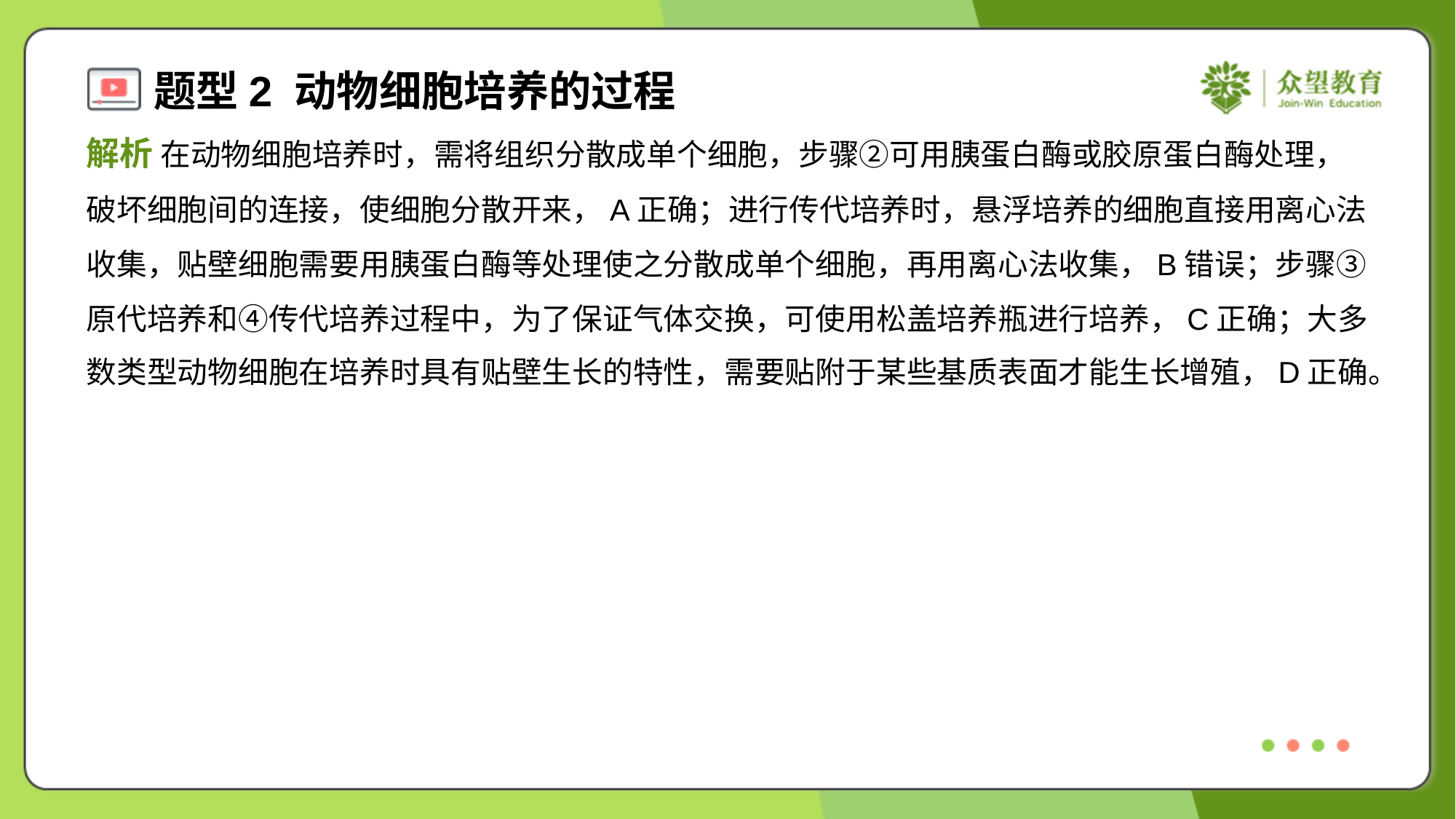

解析 在动物细胞培养时，需将组织分散成单个细胞，步骤②可用胰蛋白酶或胶原蛋白酶处理，
破坏细胞间的连接，使细胞分散开来，A正确；进行传代培养时，悬浮培养的细胞直接用离心法
收集，贴壁细胞需要用胰蛋白酶等处理使之分散成单个细胞，再用离心法收集，B错误；步骤③
原代培养和④传代培养过程中，为了保证气体交换，可使用松盖培养瓶进行培养，C正确；大多
数类型动物细胞在培养时具有贴壁生长的特性，需要贴附于某些基质表面才能生长增殖，D正确。